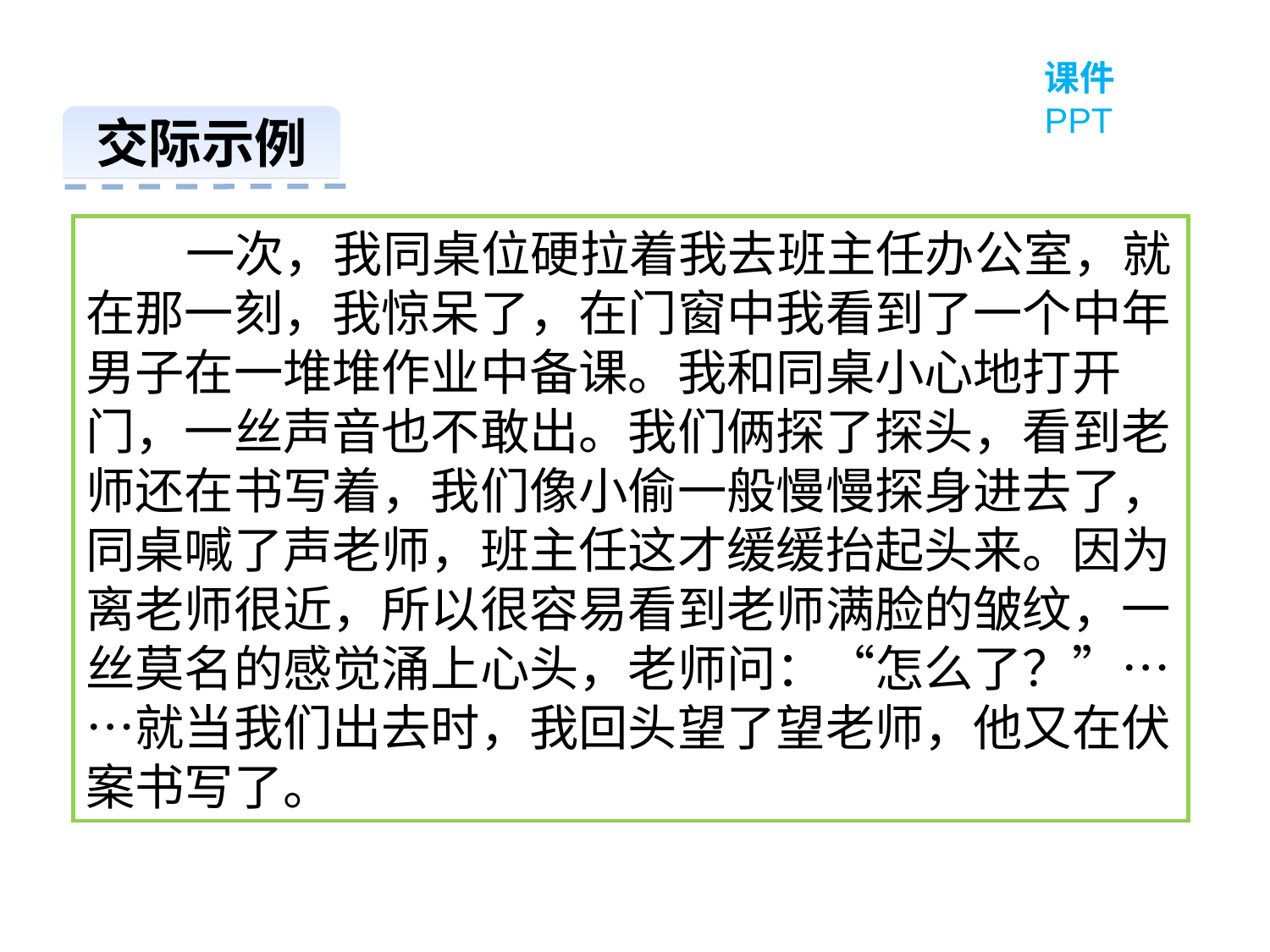

课件PPT
交际示例

        一次，我同桌位硬拉着我去班主任办公室，就在那一刻，我惊呆了，在门窗中我看到了一个中年男子在一堆堆作业中备课。我和同桌小心地打开门，一丝声音也不敢出。我们俩探了探头，看到老师还在书写着，我们像小偷一般慢慢探身进去了，同桌喊了声老师，班主任这才缓缓抬起头来。因为离老师很近，所以很容易看到老师满脸的皱纹，一丝莫名的感觉涌上心头，老师问：“怎么了？”……就当我们出去时，我回头望了望老师，他又在伏案书写了。